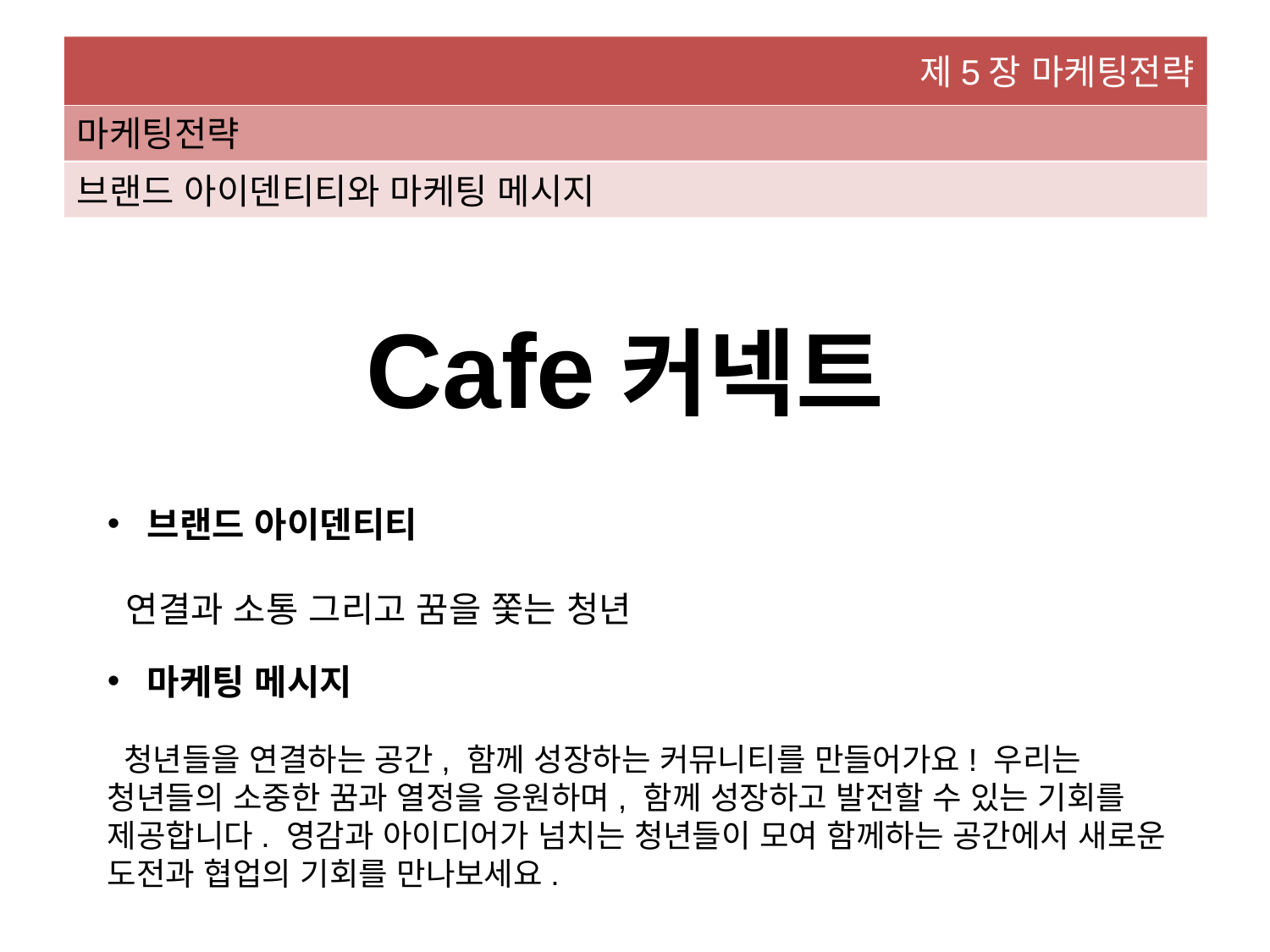

제5장 마케팅전략
마케팅전략
브랜드 아이덴티티와 마케팅 메시지
Cafe커넥트
브랜드 아이덴티티

 연결과 소통 그리고 꿈을 쫓는 청년
마케팅 메시지

 청년들을 연결하는 공간, 함께 성장하는 커뮤니티를 만들어가요! 우리는 청년들의 소중한 꿈과 열정을 응원하며, 함께 성장하고 발전할 수 있는 기회를 제공합니다. 영감과 아이디어가 넘치는 청년들이 모여 함께하는 공간에서 새로운 도전과 협업의 기회를 만나보세요.